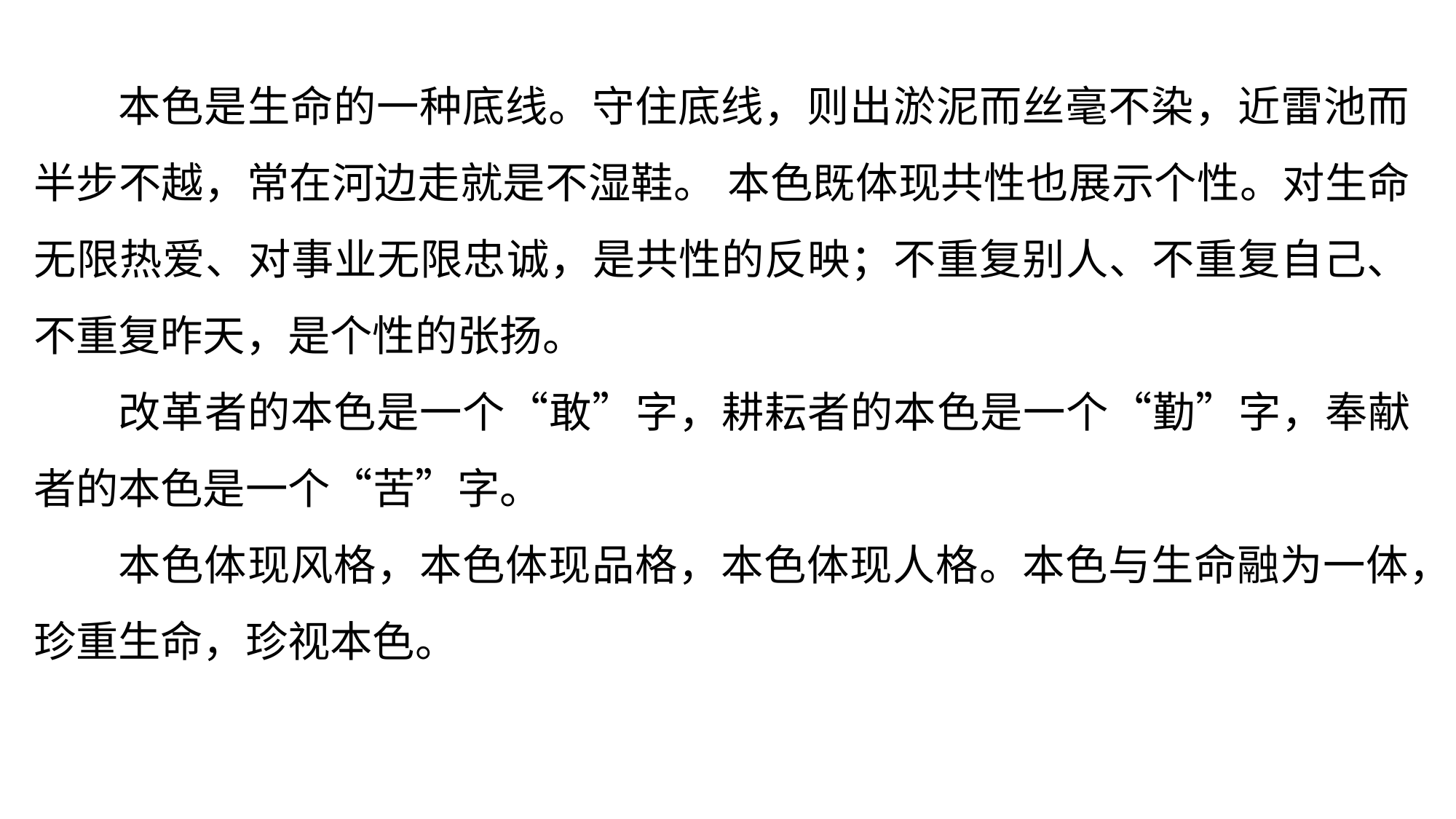

本色是生命的一种底线。守住底线，则出淤泥而丝毫不染，近雷池而半步不越，常在河边走就是不湿鞋。 本色既体现共性也展示个性。对生命无限热爱、对事业无限忠诚，是共性的反映；不重复别人、不重复自己、不重复昨天，是个性的张扬。
改革者的本色是一个“敢”字，耕耘者的本色是一个“勤”字，奉献者的本色是一个“苦”字。
本色体现风格，本色体现品格，本色体现人格。本色与生命融为一体，珍重生命，珍视本色。